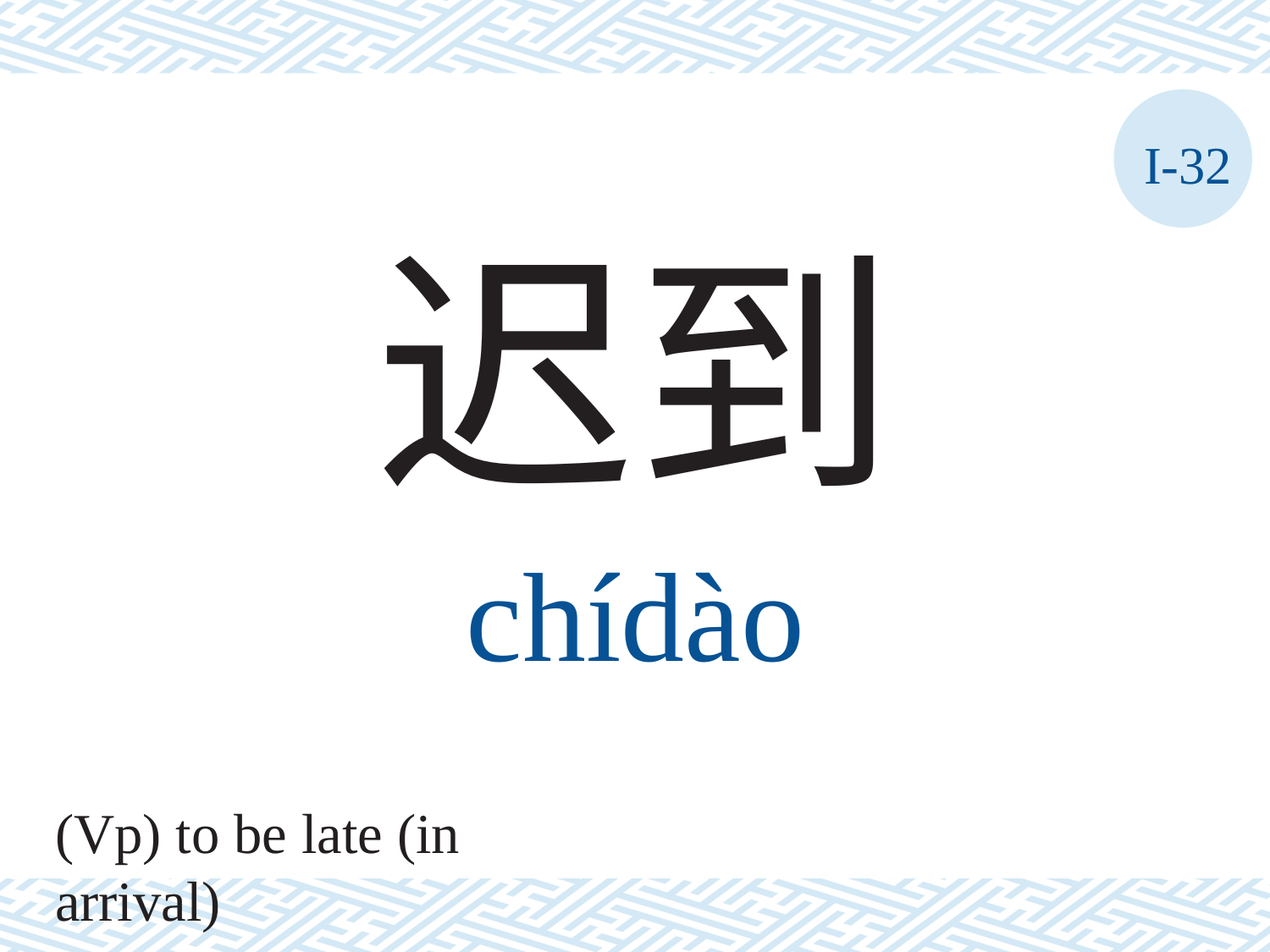

I-32
迟到
chídào
(Vp) to be late (in arrival)